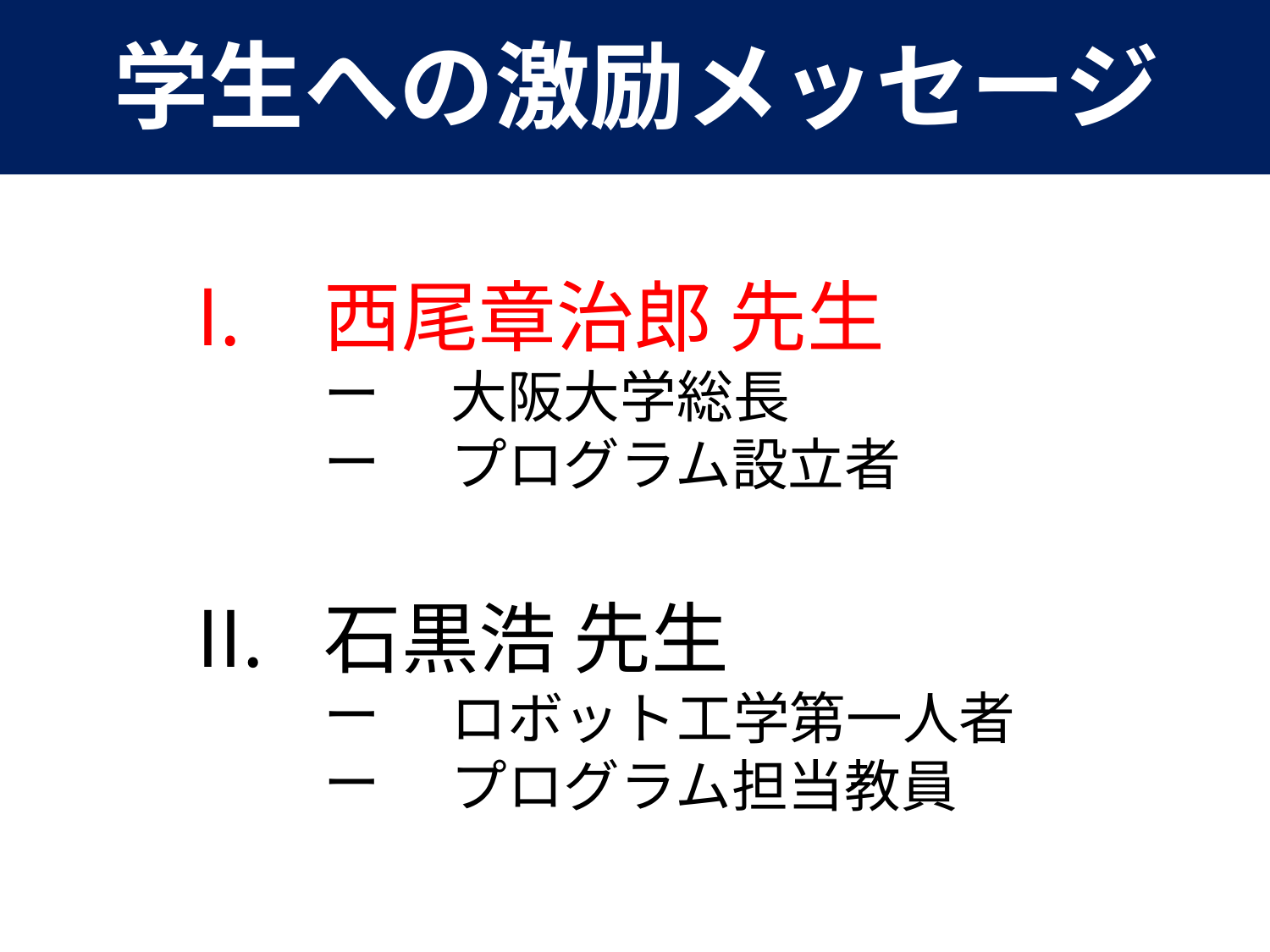

学生への激励メッセージ
西尾章治郎 先生
大阪大学総長
プログラム設立者

石黒浩 先生
ロボット工学第一人者
プログラム担当教員